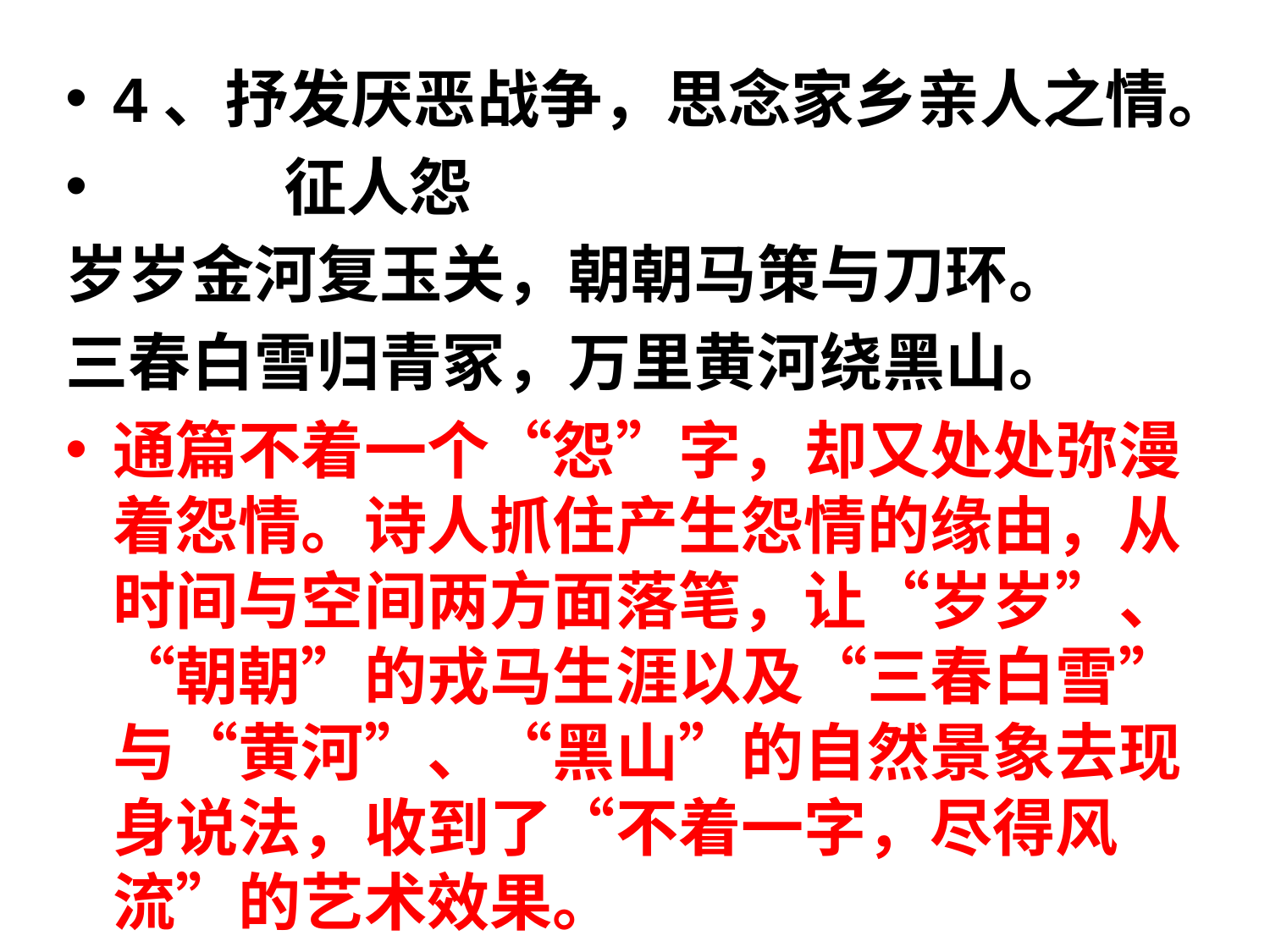

4、抒发厌恶战争，思念家乡亲人之情。
           征人怨
岁岁金河复玉关，朝朝马策与刀环。
三春白雪归青冢，万里黄河绕黑山。
通篇不着一个“怨”字，却又处处弥漫着怨情。诗人抓住产生怨情的缘由，从时间与空间两方面落笔，让“岁岁”、“朝朝”的戎马生涯以及“三春白雪”与“黄河”、“黑山”的自然景象去现身说法，收到了“不着一字，尽得风流”的艺术效果。